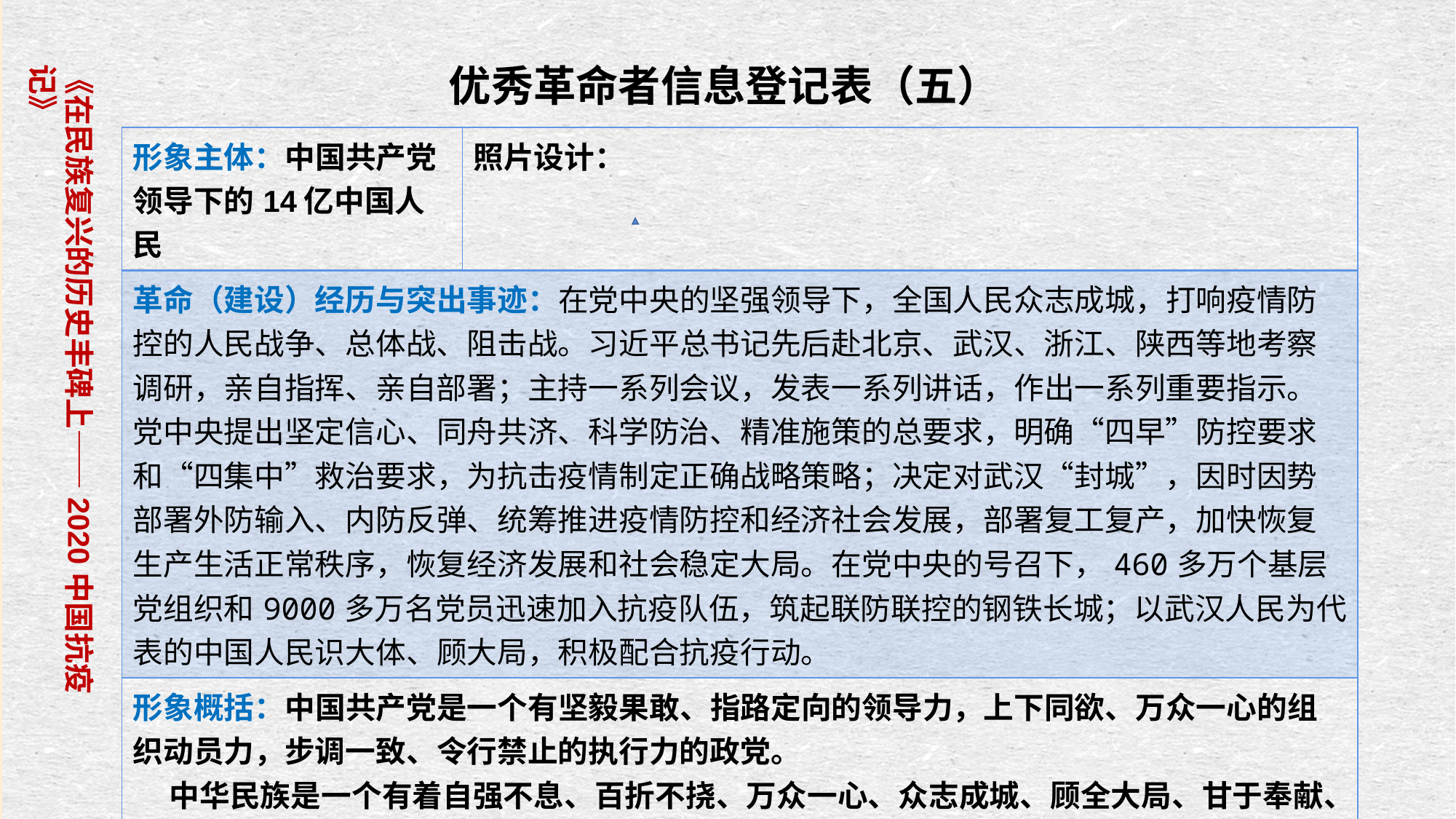

《在民族复兴的历史丰碑上——2020中国抗疫记》
优秀革命者信息登记表（五）
| 形象主体：中国共产党领导下的14亿中国人民 | 照片设计： |
| --- | --- |
| 革命（建设）经历与突出事迹：在党中央的坚强领导下，全国人民众志成城，打响疫情防控的人民战争、总体战、阻击战。习近平总书记先后赴北京、武汉、浙江、陕西等地考察调研，亲自指挥、亲自部署；主持一系列会议，发表一系列讲话，作出一系列重要指示。党中央提出坚定信心、同舟共济、科学防治、精准施策的总要求，明确“四早”防控要求和“四集中”救治要求，为抗击疫情制定正确战略策略；决定对武汉“封城”，因时因势部署外防输入、内防反弹、统筹推进疫情防控和经济社会发展，部署复工复产，加快恢复生产生活正常秩序，恢复经济发展和社会稳定大局。在党中央的号召下，460多万个基层党组织和9000多万名党员迅速加入抗疫队伍，筑起联防联控的钢铁长城；以武汉人民为代表的中国人民识大体、顾大局，积极配合抗疫行动。 |  |
| 形象概括：中国共产党是一个有坚毅果敢、指路定向的领导力，上下同欲、万众一心的组织动员力，步调一致、令行禁止的执行力的政党。 中华民族是一个有着自强不息、百折不挠、万众一心、众志成城、顾全大局、甘于奉献、一方有难、八方支援、命运与共、天下一家精神内涵的民族；更是一个重视生命、提倡科学、懂得反思、胸怀博大的民族。 |  |